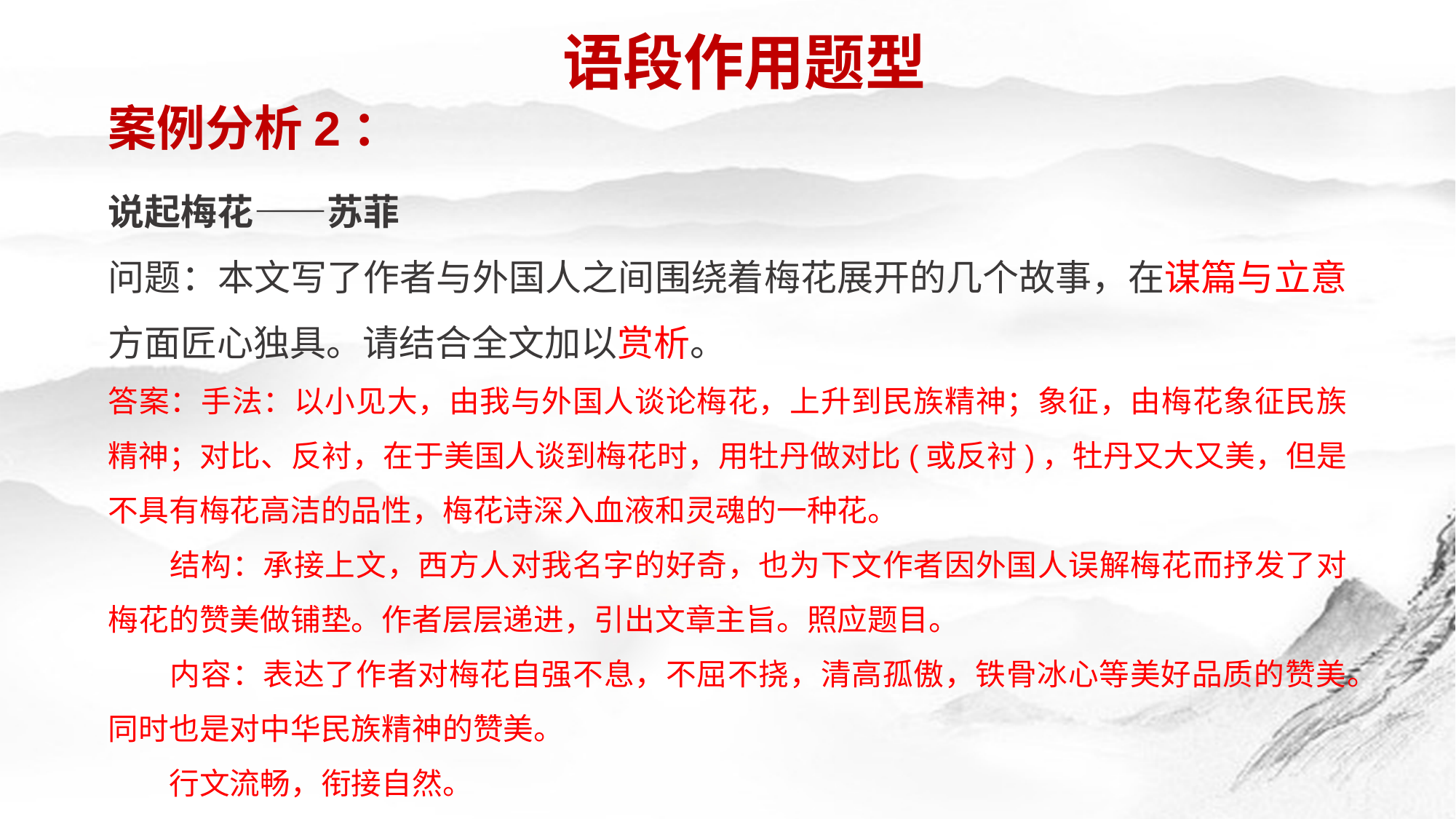

语段作用题型
案例分析2：
说起梅花——苏菲
问题：本文写了作者与外国人之间围绕着梅花展开的几个故事，在谋篇与立意方面匠心独具。请结合全文加以赏析。
答案：手法：以小见大，由我与外国人谈论梅花，上升到民族精神；象征，由梅花象征民族精神；对比、反衬，在于美国人谈到梅花时，用牡丹做对比(或反衬)，牡丹又大又美，但是不具有梅花高洁的品性，梅花诗深入血液和灵魂的一种花。
　　结构：承接上文，西方人对我名字的好奇，也为下文作者因外国人误解梅花而抒发了对梅花的赞美做铺垫。作者层层递进，引出文章主旨。照应题目。
　　内容：表达了作者对梅花自强不息，不屈不挠，清高孤傲，铁骨冰心等美好品质的赞美。同时也是对中华民族精神的赞美。
　　行文流畅，衔接自然。